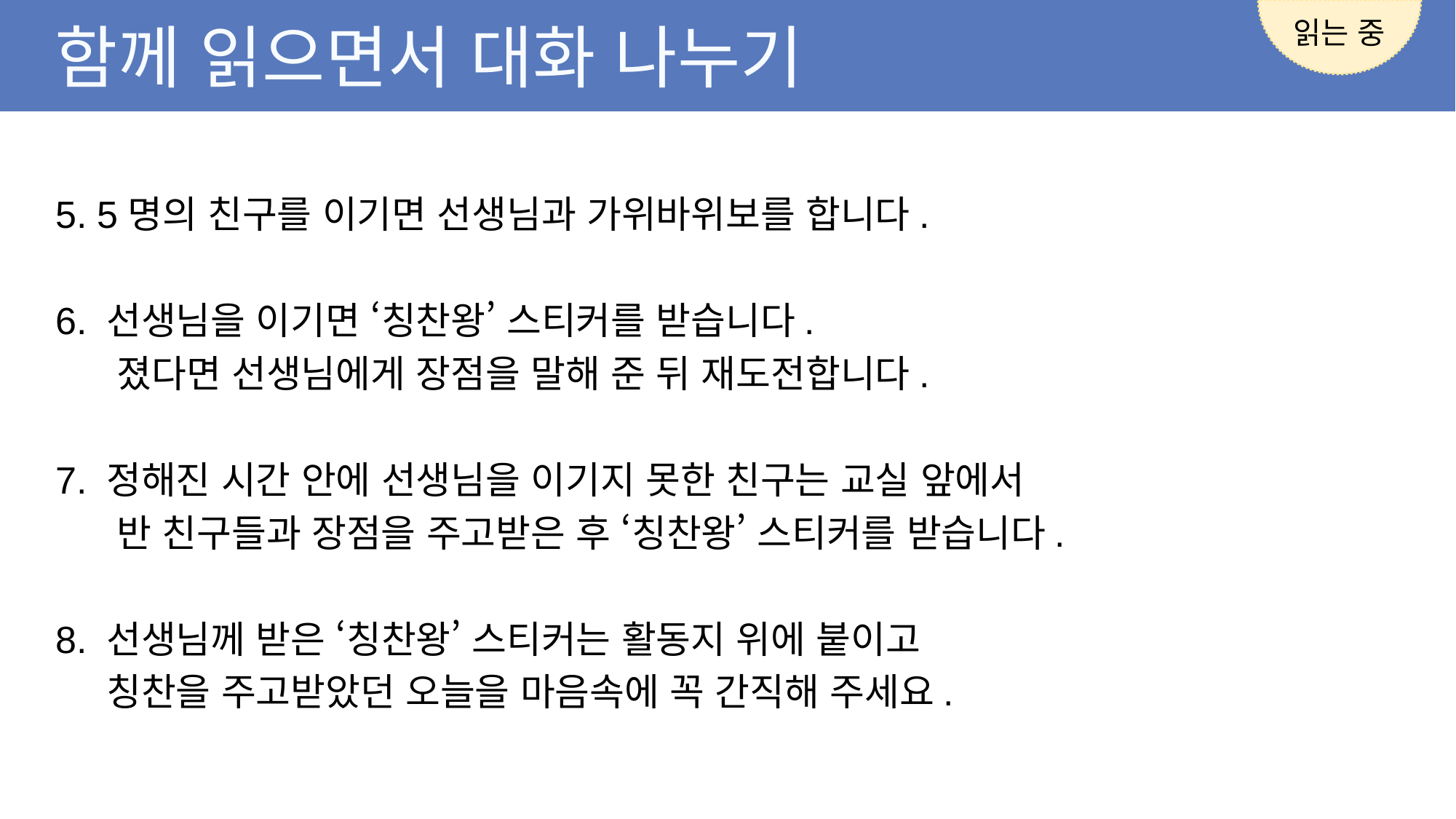

읽는 중

함께 읽으면서 대화 나누기
5. 5명의 친구를 이기면 선생님과 가위바위보를 합니다.

6. 선생님을 이기면 ‘칭찬왕’ 스티커를 받습니다.
     졌다면 선생님에게 장점을 말해 준 뒤 재도전합니다.

7. 정해진 시간 안에 선생님을 이기지 못한 친구는 교실 앞에서
     반 친구들과 장점을 주고받은 후 ‘칭찬왕’ 스티커를 받습니다.

8. 선생님께 받은 ‘칭찬왕’ 스티커는 활동지 위에 붙이고
    칭찬을 주고받았던 오늘을 마음속에 꼭 간직해 주세요.